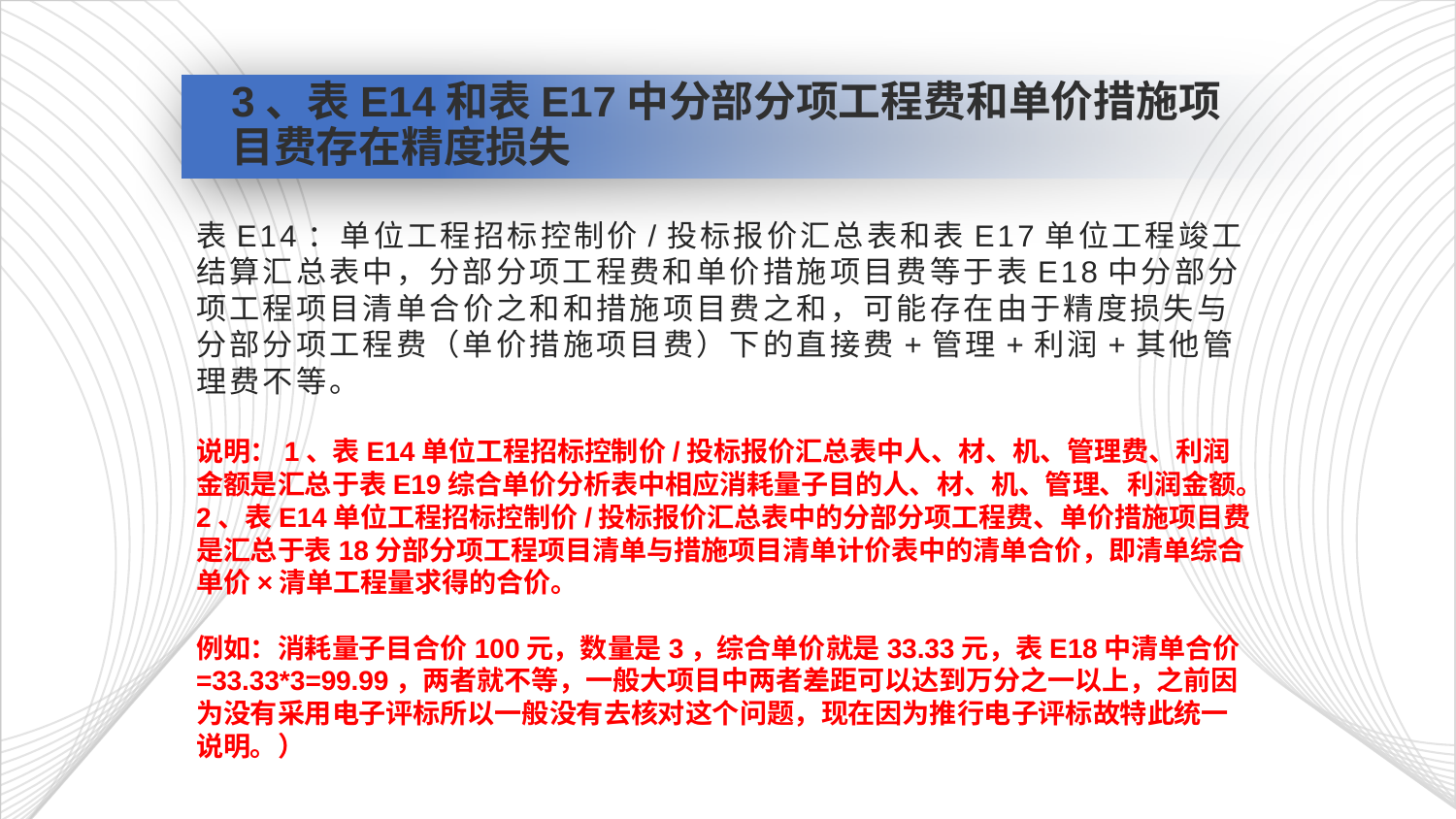

# 3、表E14和表E17中分部分项工程费和单价措施项目费存在精度损失

表E14：单位工程招标控制价/投标报价汇总表和表E17单位工程竣工结算汇总表中，分部分项工程费和单价措施项目费等于表E18中分部分项工程项目清单合价之和和措施项目费之和，可能存在由于精度损失与分部分项工程费（单价措施项目费）下的直接费+管理+利润+其他管理费不等。

说明：1、表E14单位工程招标控制价/投标报价汇总表中人、材、机、管理费、利润金额是汇总于表E19综合单价分析表中相应消耗量子目的人、材、机、管理、利润金额。
2、表E14单位工程招标控制价/投标报价汇总表中的分部分项工程费、单价措施项目费是汇总于表18分部分项工程项目清单与措施项目清单计价表中的清单合价，即清单综合单价×清单工程量求得的合价。

例如：消耗量子目合价100元，数量是3，综合单价就是33.33元，表E18中清单合价=33.33*3=99.99，两者就不等，一般大项目中两者差距可以达到万分之一以上，之前因为没有采用电子评标所以一般没有去核对这个问题，现在因为推行电子评标故特此统一说明。）